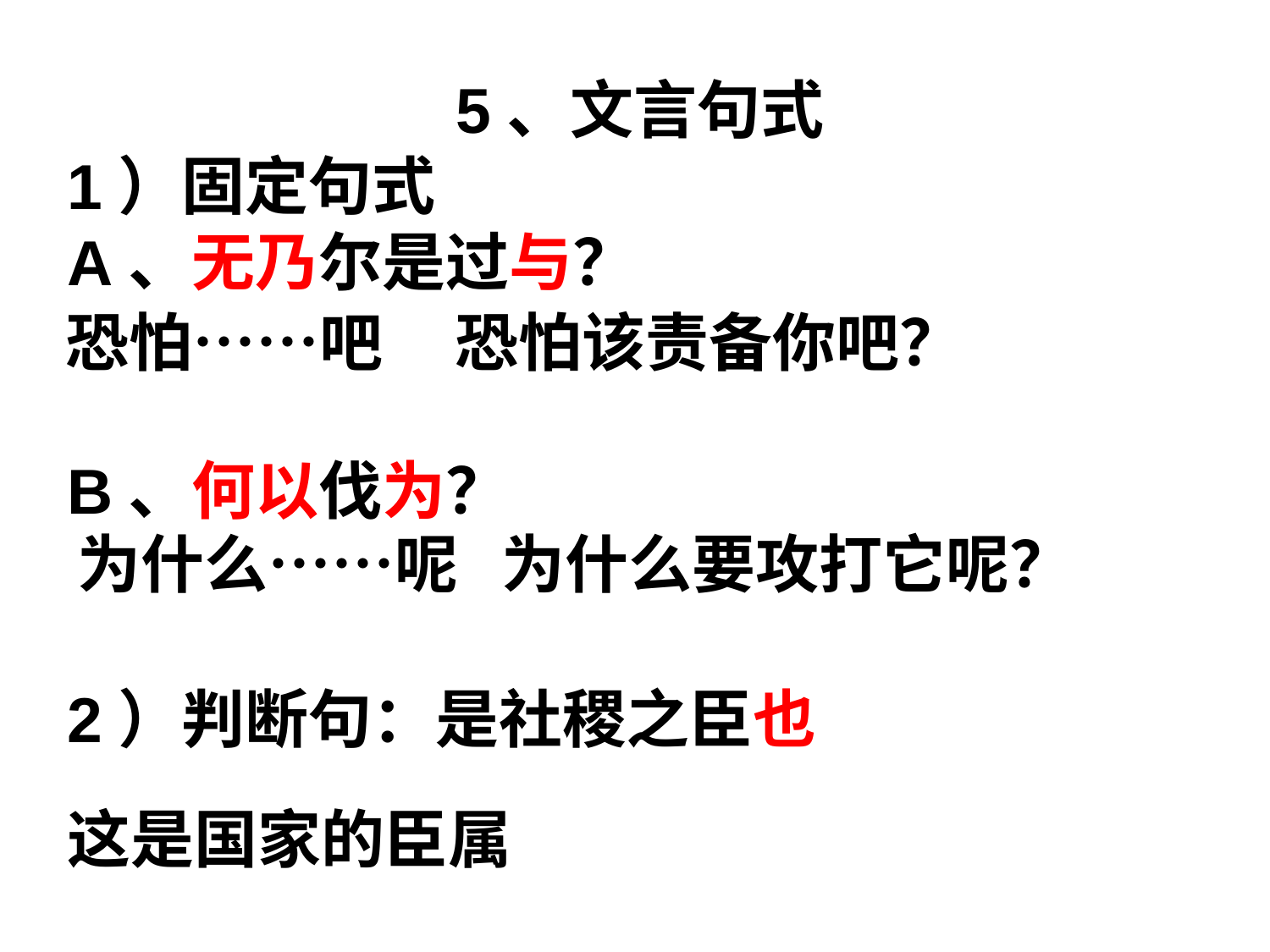

5、文言句式
1）固定句式
A、无乃尔是过与？

B、何以伐为？

2）判断句：是社稷之臣也

恐怕……吧     恐怕该责备你吧？
为什么……呢   为什么要攻打它呢？
这是国家的臣属